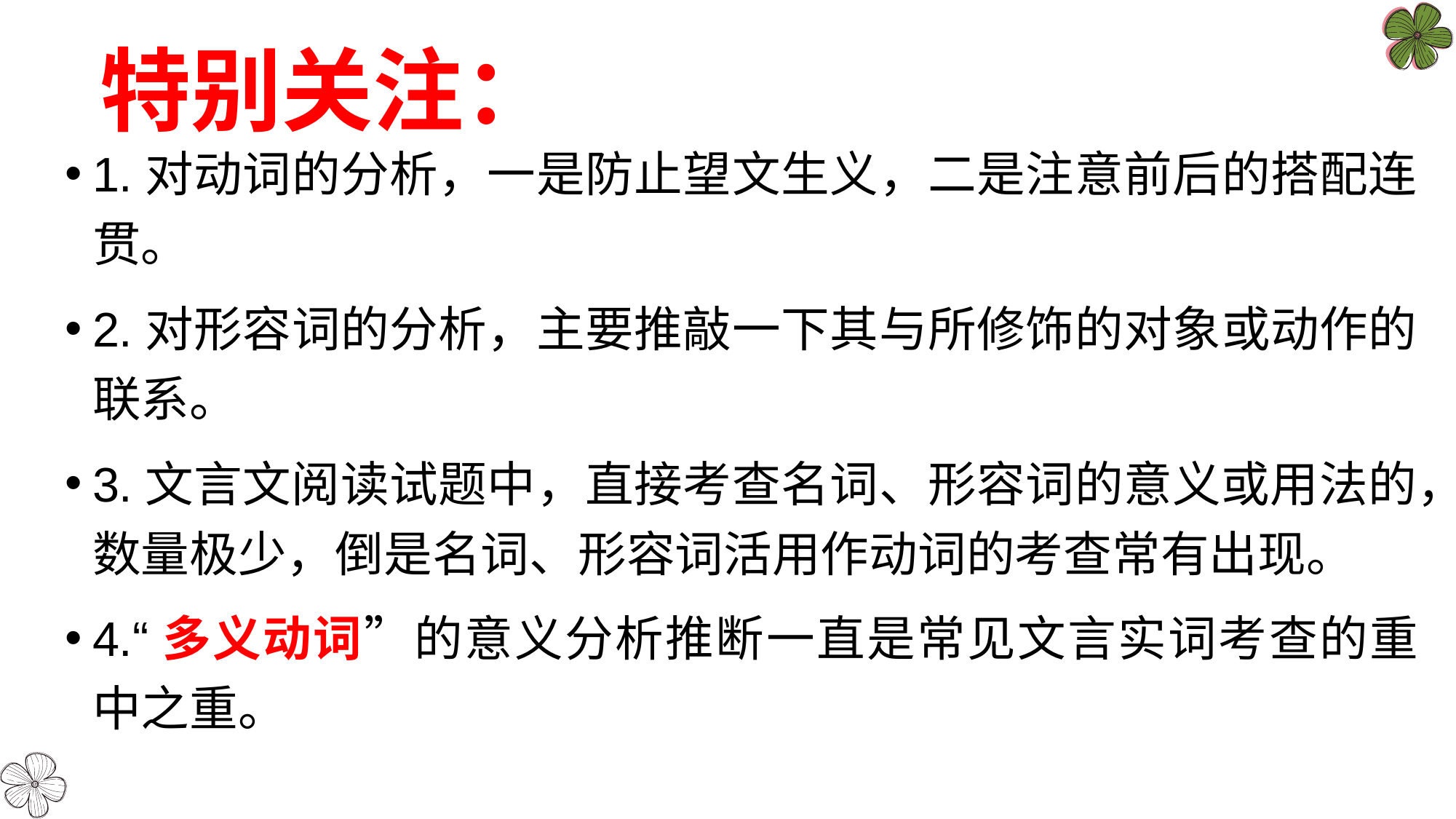

# 特别关注：
1.对动词的分析，一是防止望文生义，二是注意前后的搭配连贯。
2.对形容词的分析，主要推敲一下其与所修饰的对象或动作的联系。
3.文言文阅读试题中，直接考查名词、形容词的意义或用法的，数量极少，倒是名词、形容词活用作动词的考查常有出现。
4.“多义动词”的意义分析推断一直是常见文言实词考查的重中之重。